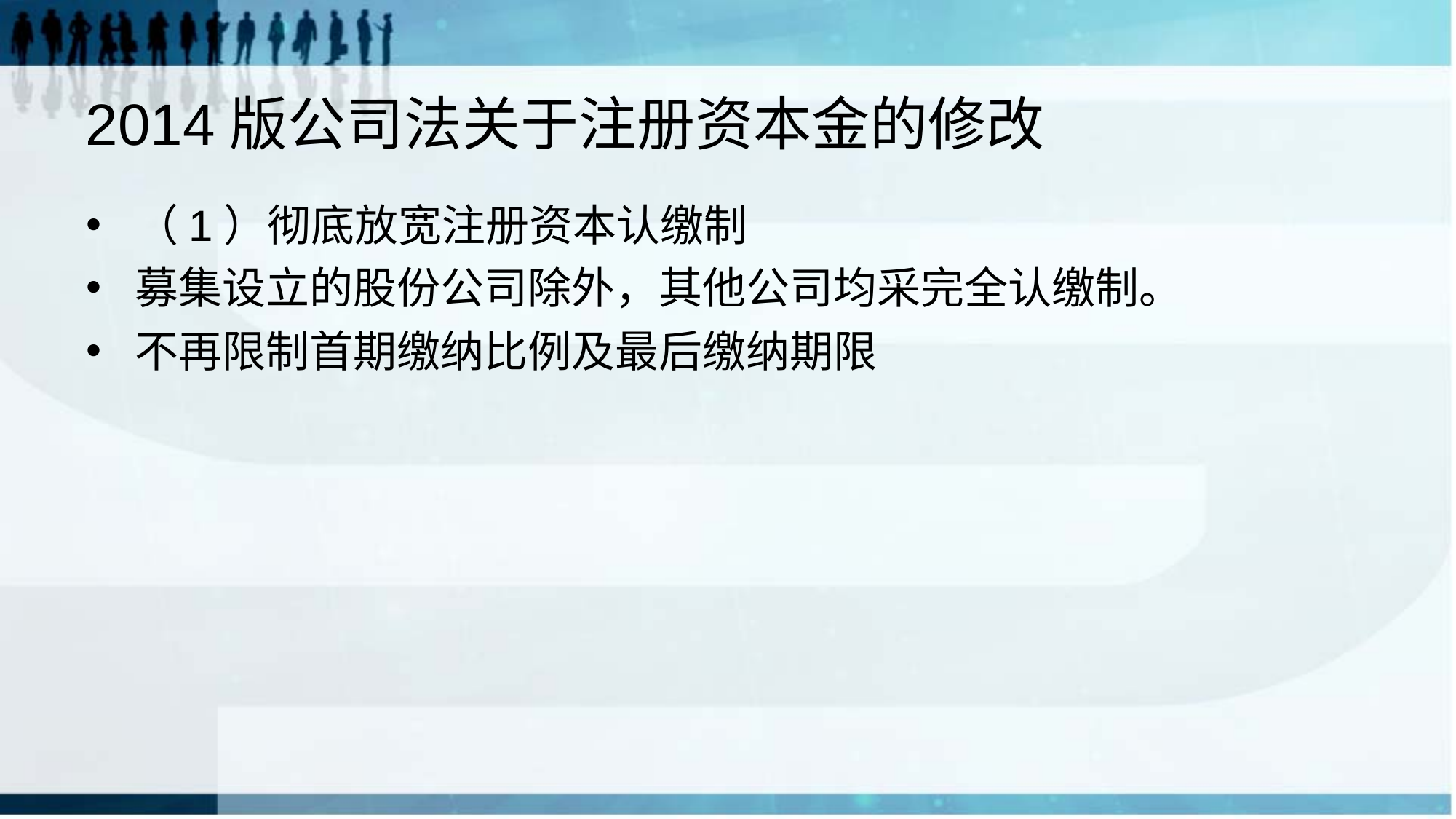

# 2014版公司法关于注册资本金的修改
（1）彻底放宽注册资本认缴制
募集设立的股份公司除外，其他公司均采完全认缴制。
不再限制首期缴纳比例及最后缴纳期限